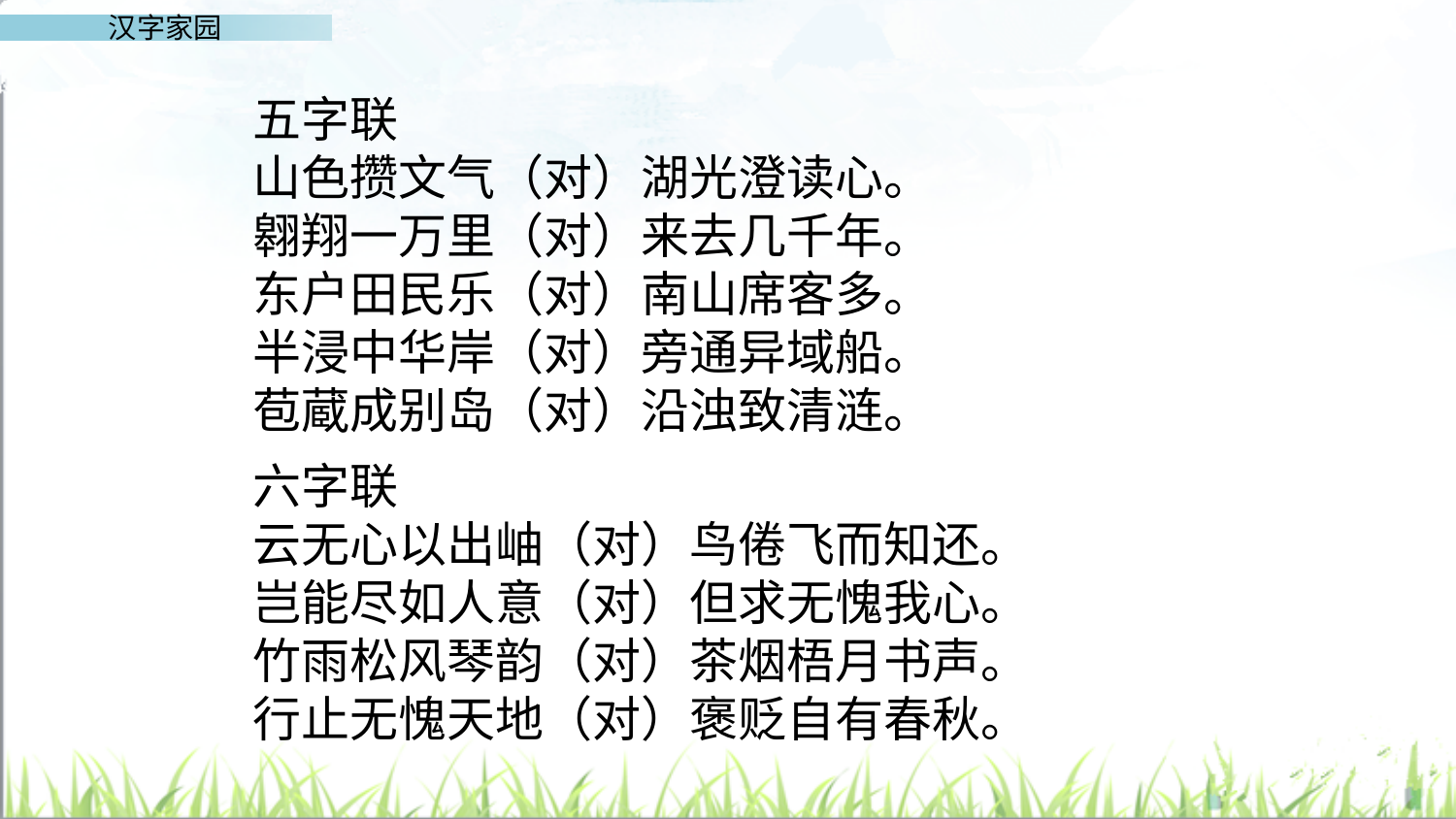

五字联
山色攒文气（对）湖光澄读心。
翱翔一万里（对）来去几千年。
东户田民乐（对）南山席客多。
半浸中华岸（对）旁通异域船。
苞蔵成别岛（对）沿浊致清涟。
六字联
云无心以出岫（对）鸟倦飞而知还。
岂能尽如人意（对）但求无愧我心。
竹雨松风琴韵（对）茶烟梧月书声。
行止无愧天地（对）褒贬自有春秋。